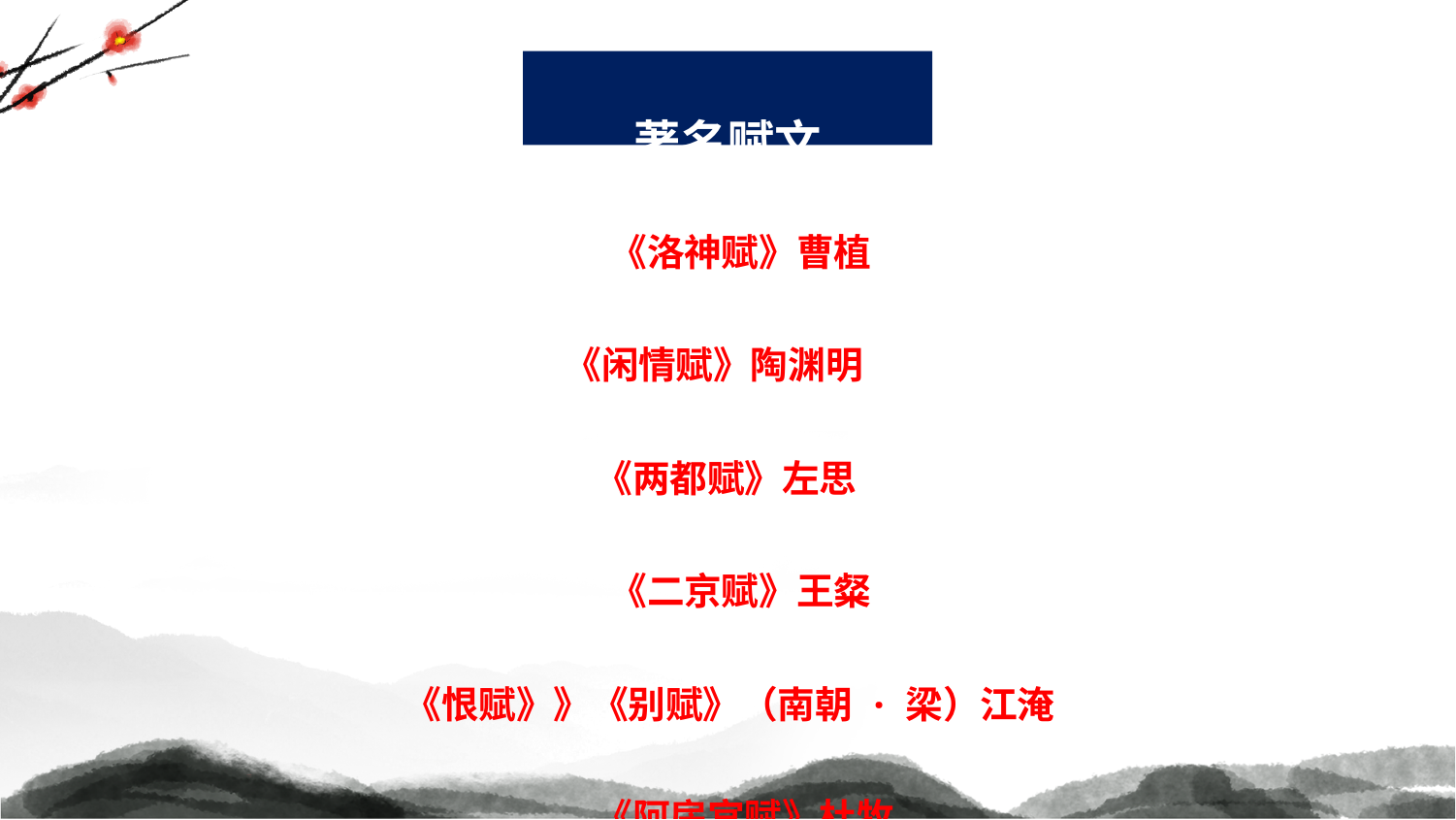

著名赋文
《洛神赋》曹植
《闲情赋》陶渊明
《两都赋》左思
《二京赋》王粲
 《恨赋》》《别赋》（南朝·梁）江淹 　
《阿房宫赋》杜牧